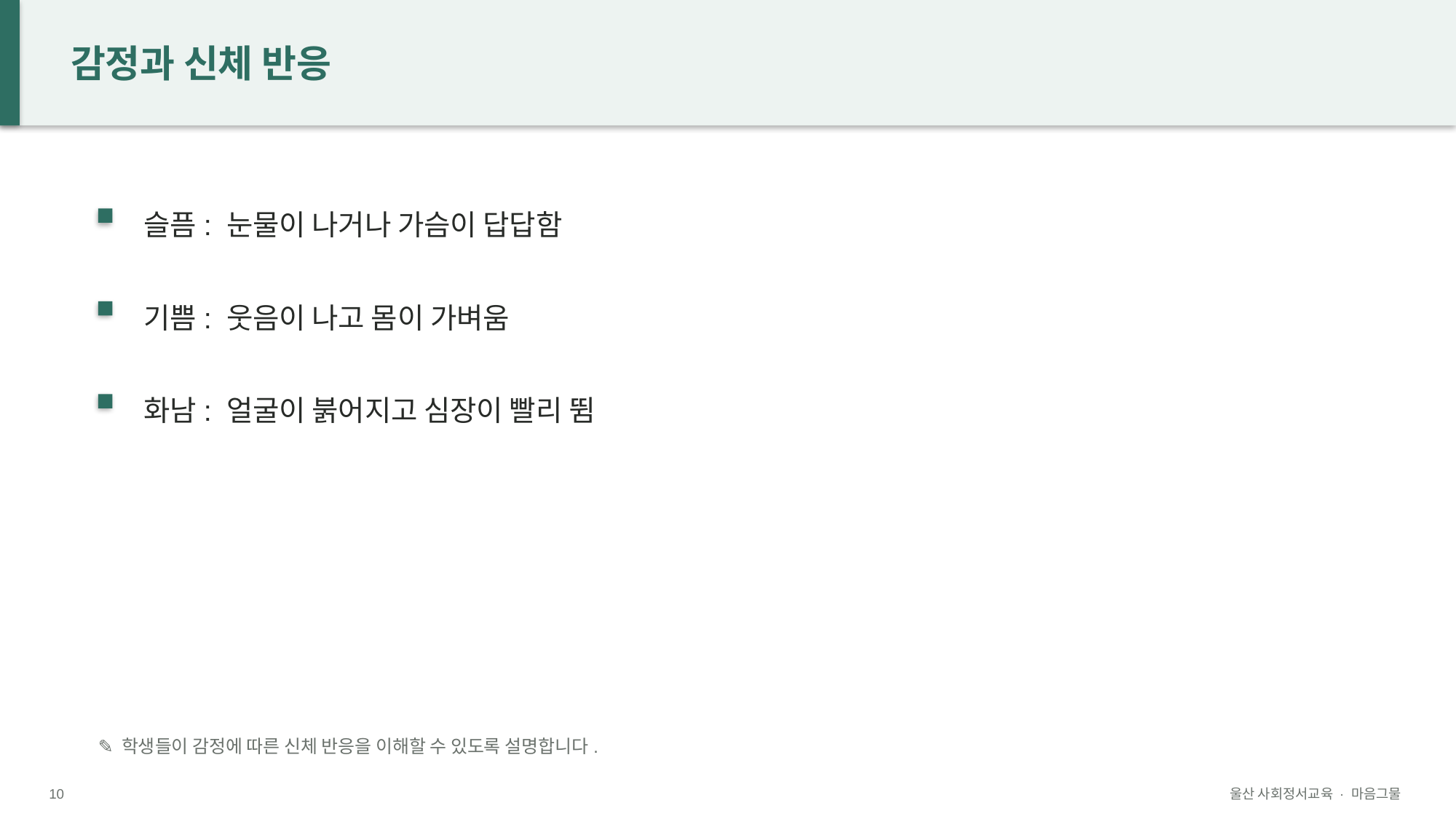

감정과 신체 반응
슬픔: 눈물이 나거나 가슴이 답답함

기쁨: 웃음이 나고 몸이 가벼움

화남: 얼굴이 붉어지고 심장이 빨리 뜀

✎ 학생들이 감정에 따른 신체 반응을 이해할 수 있도록 설명합니다.
10
울산 사회정서교육 · 마음그물